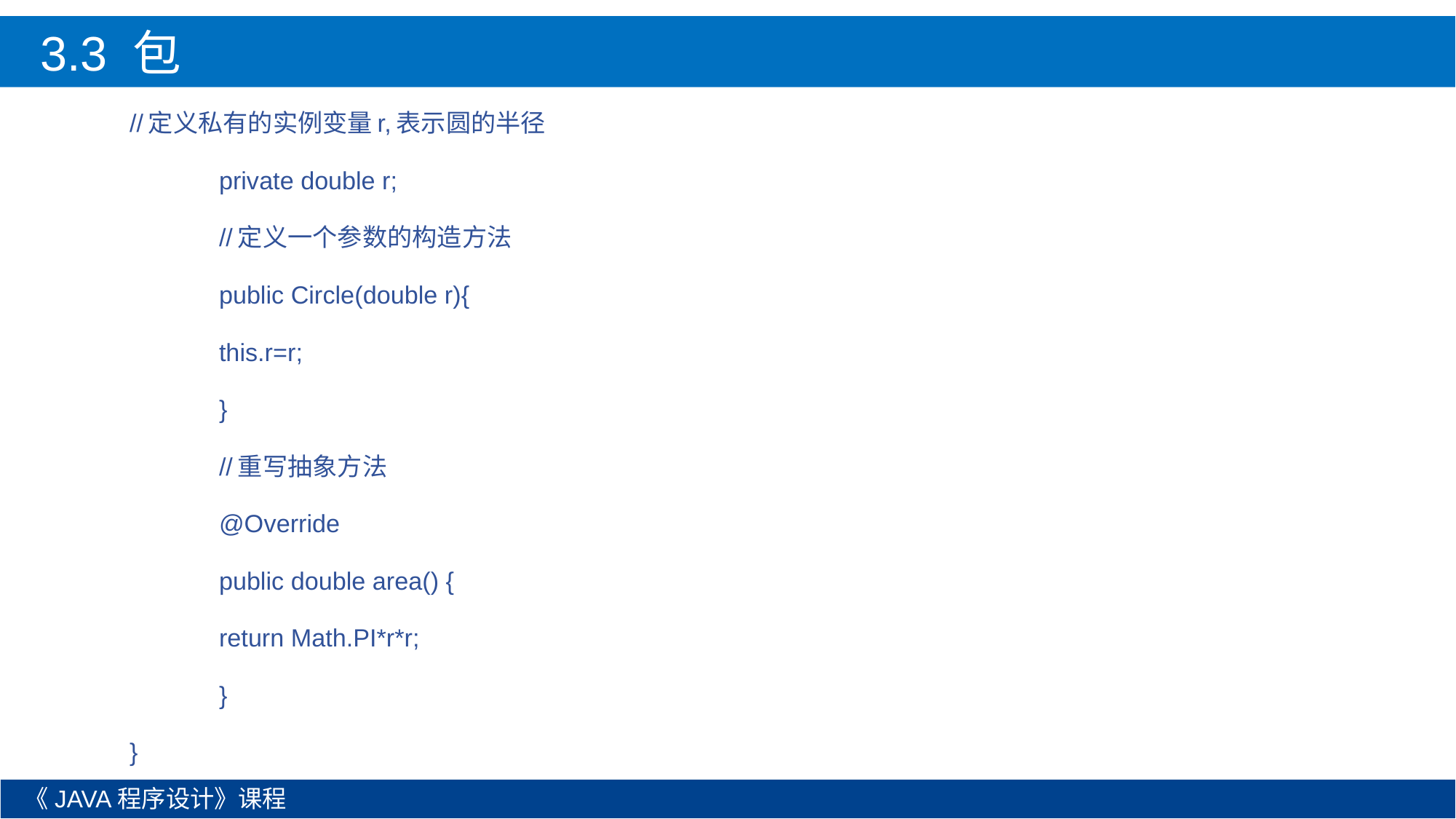

3.3 包
//定义私有的实例变量r,表示圆的半径
	private double r;
	//定义一个参数的构造方法
	public Circle(double r){
		this.r=r;
	}
	//重写抽象方法
	@Override
	public double area() {
		return Math.PI*r*r;
	}
}

《JAVA程序设计》课程